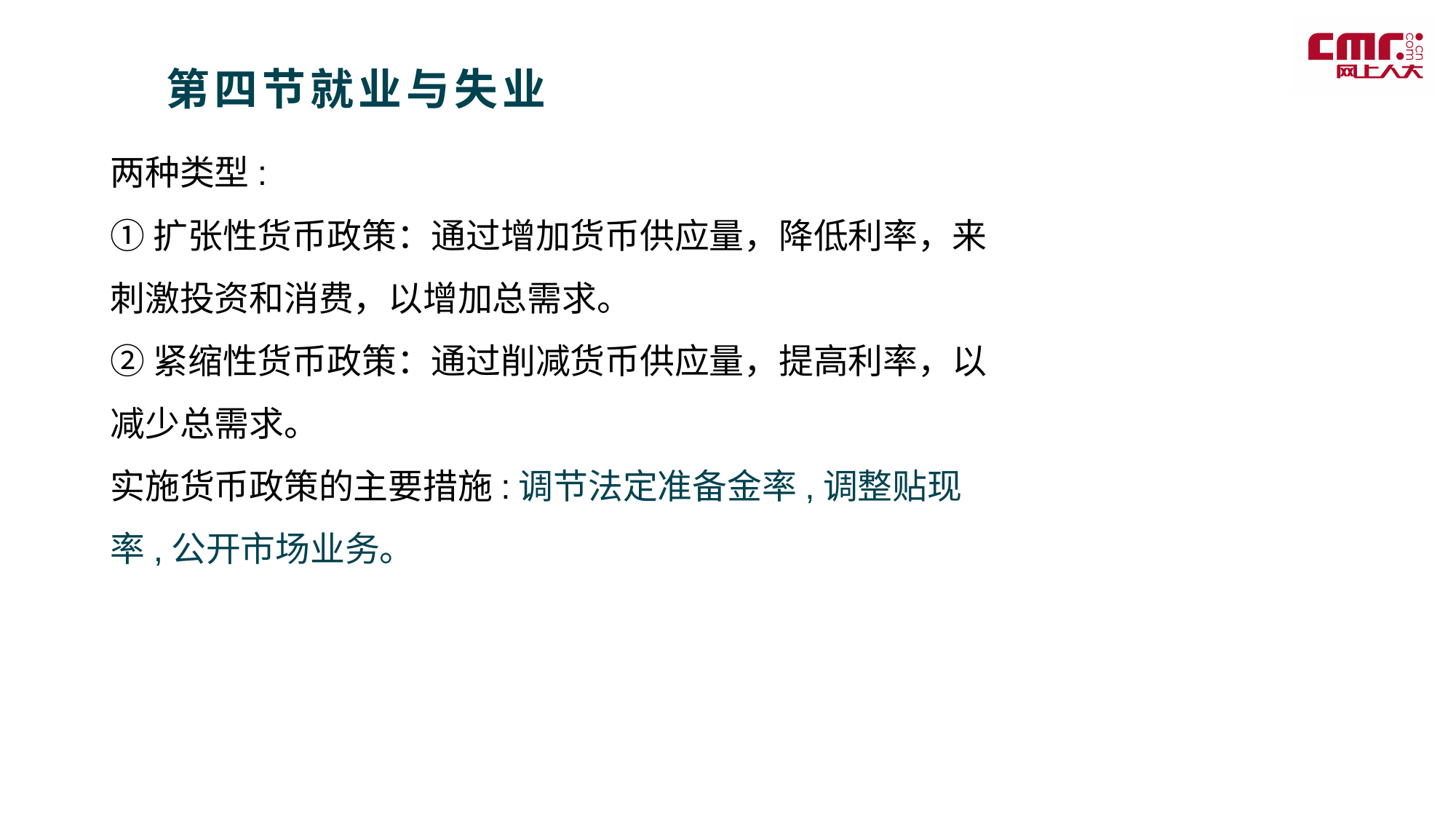

第四节就业与失业
两种类型:
①扩张性货币政策：通过增加货币供应量，降低利率，来刺激投资和消费，以增加总需求。
②紧缩性货币政策：通过削减货币供应量，提高利率，以减少总需求。
实施货币政策的主要措施:调节法定准备金率,调整贴现率,公开市场业务。